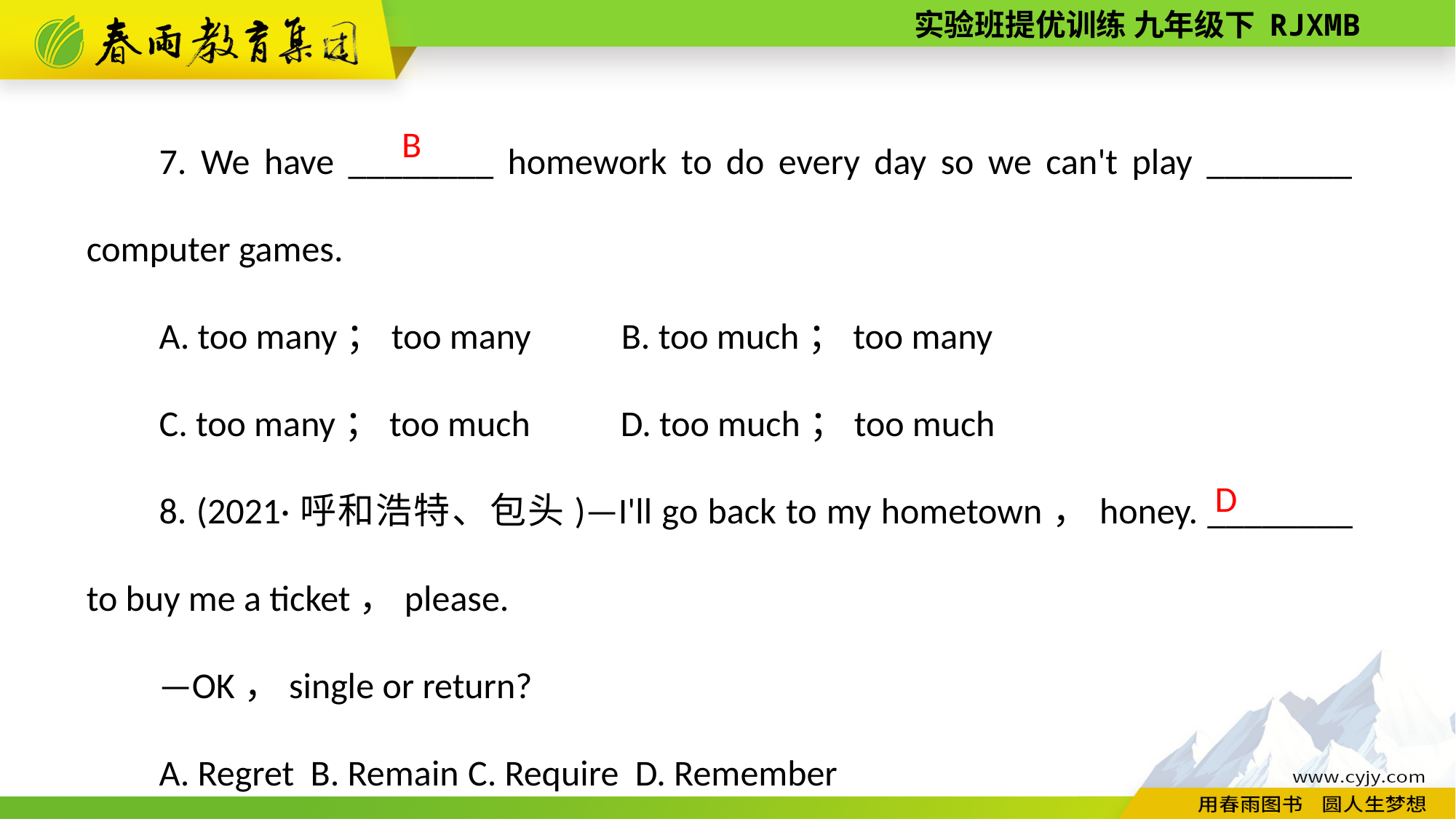

7. We have ________ homework to do every day so we can't play ________ computer games.
A. too many；too many　　B. too much；too many
C. too many；too much　　D. too much；too much
8. (2021·呼和浩特、包头)—I'll go back to my hometown，honey. ________ to buy me a ticket，please.
—OK，single or return?
A. Regret  B. Remain  C. Require  D. Remember
B
 D